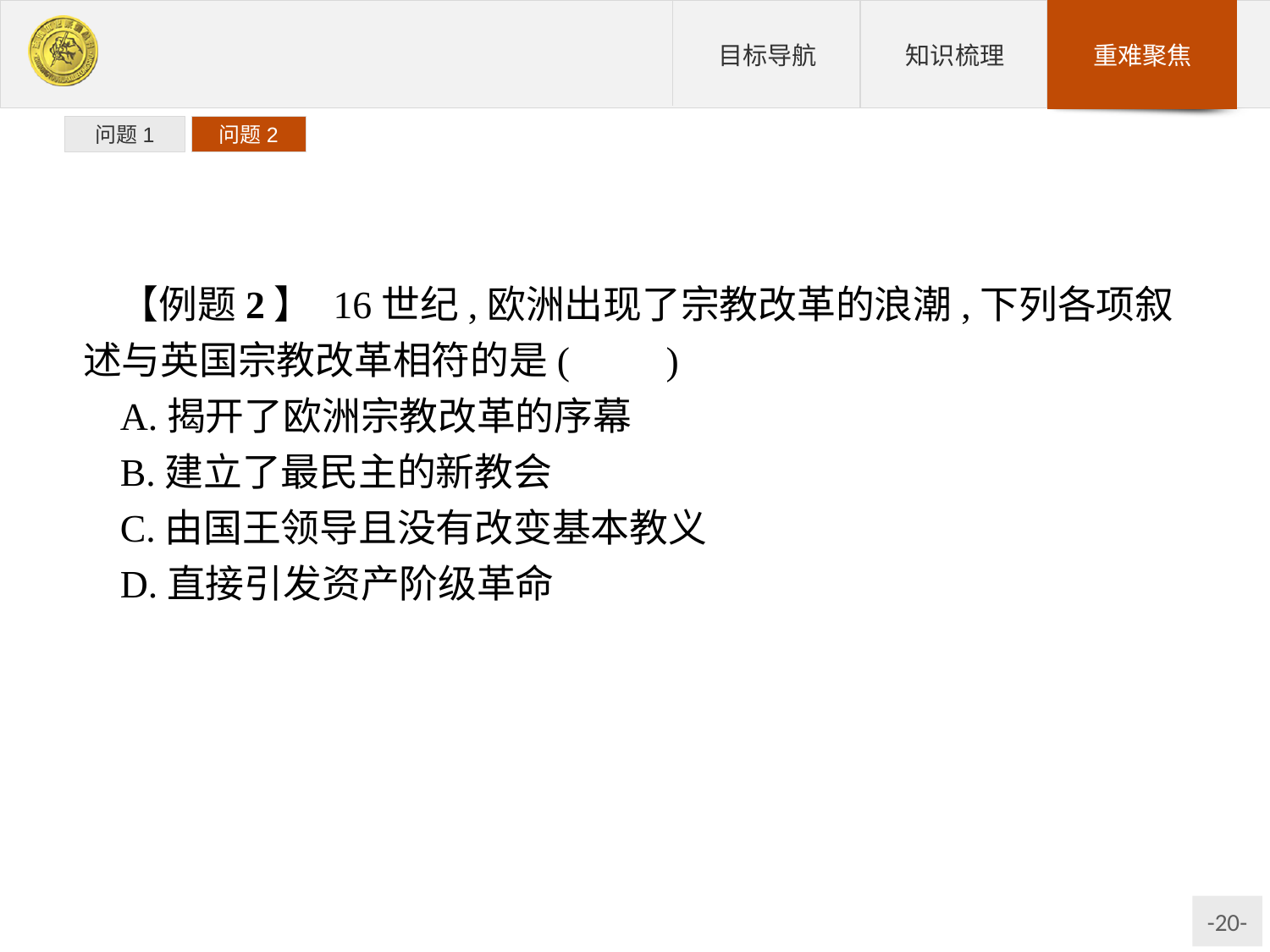

问题1
问题2
【例题2】 16世纪,欧洲出现了宗教改革的浪潮,下列各项叙述与英国宗教改革相符的是(　　)
A.揭开了欧洲宗教改革的序幕
B.建立了最民主的新教会
C.由国王领导且没有改变基本教义
D.直接引发资产阶级革命
解析:英国的宗教改革由英王亨利八世领导,他断绝了英国与罗马天主教会的联系,但基本教义、主教制度和宗教仪式基本没有改变,其改革很不彻底。
答案:C